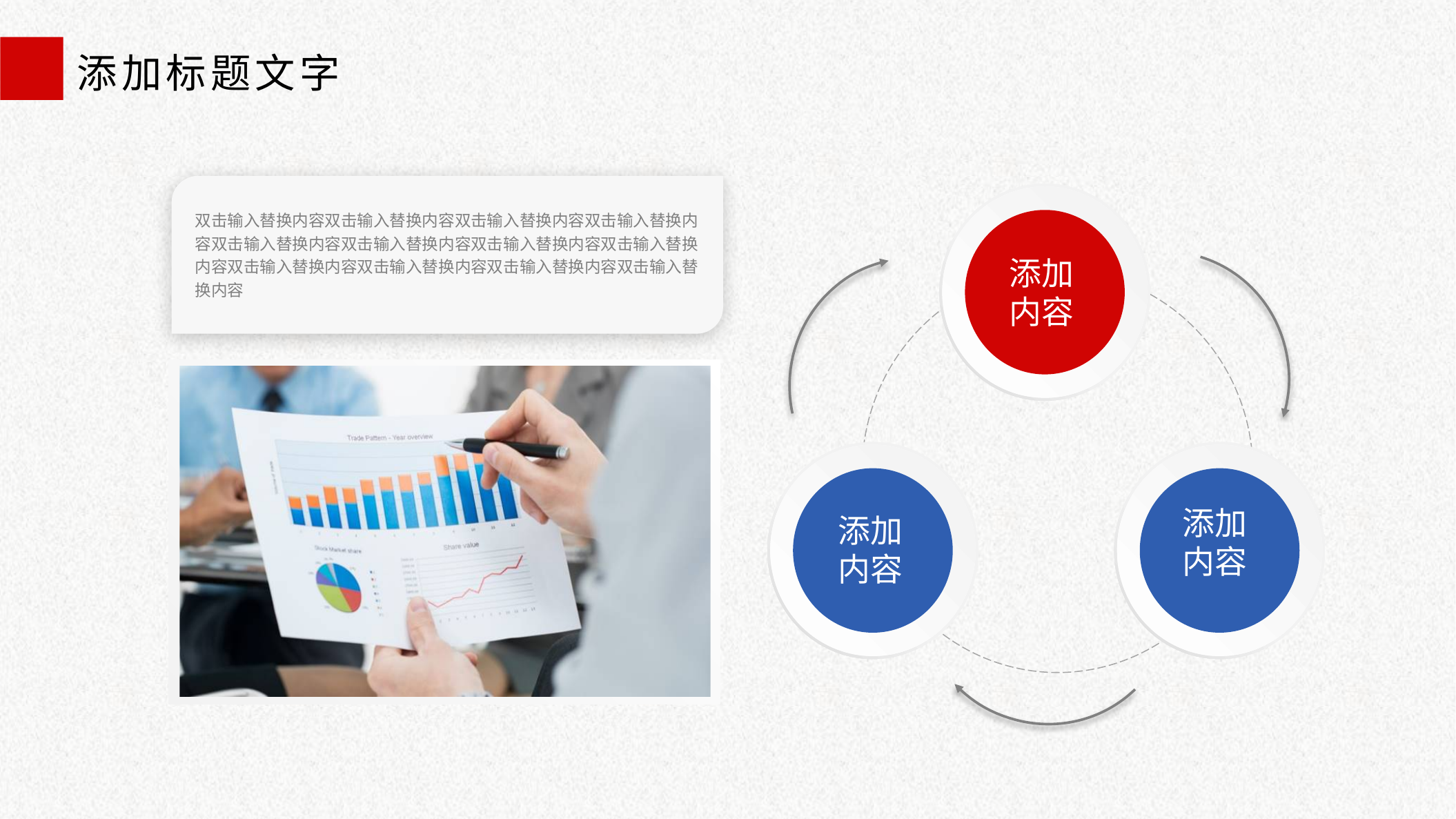

添加标题文字

双击输入替换内容双击输入替换内容双击输入替换内容双击输入替换内容双击输入替换内容双击输入替换内容双击输入替换内容双击输入替换内容双击输入替换内容双击输入替换内容双击输入替换内容双击输入替换内容

添加
内容

添加
内容

添加
内容